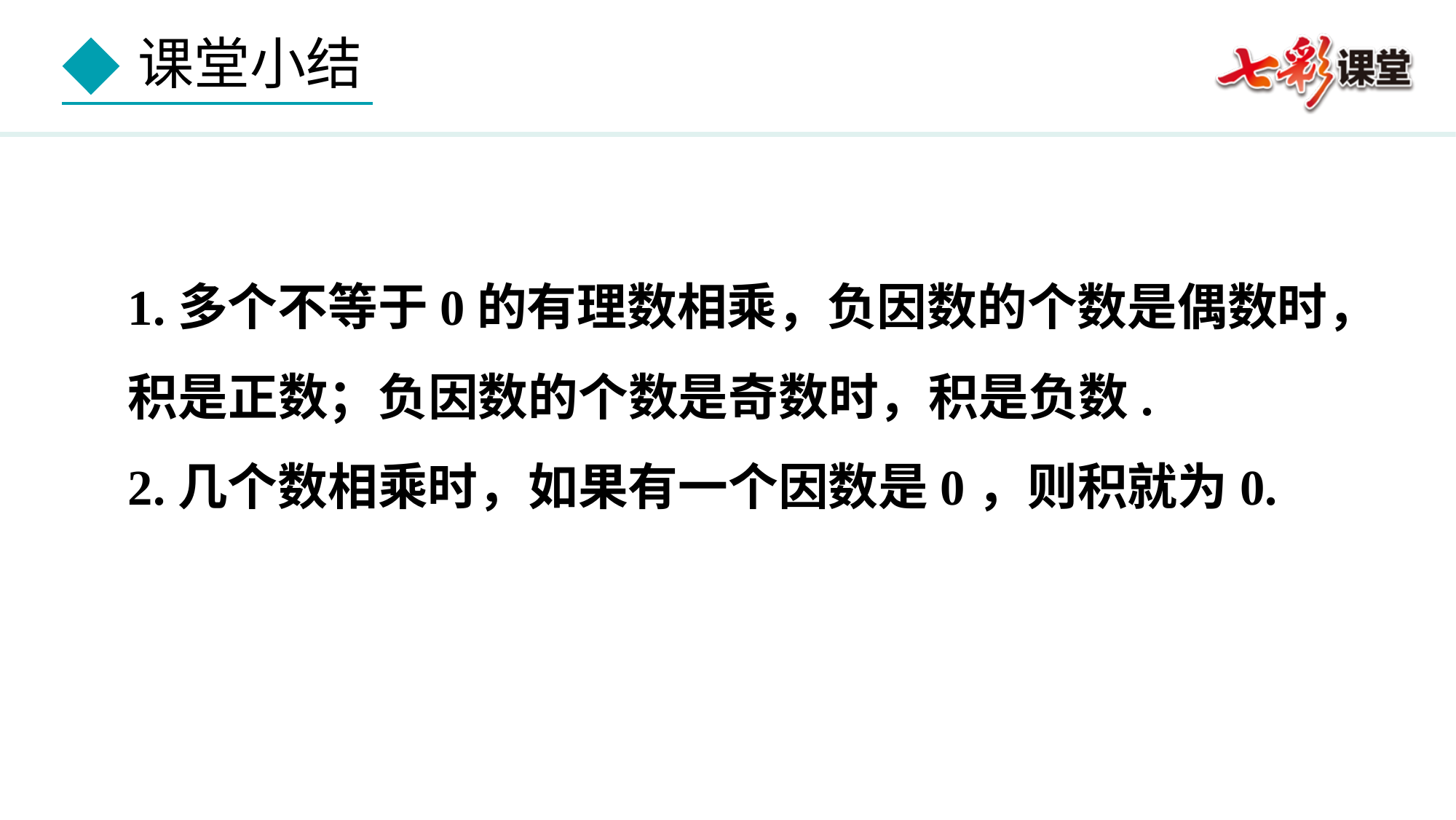

1.多个不等于0的有理数相乘，负因数的个数是偶数时，积是正数；负因数的个数是奇数时，积是负数.
2.几个数相乘时，如果有一个因数是0，则积就为0.